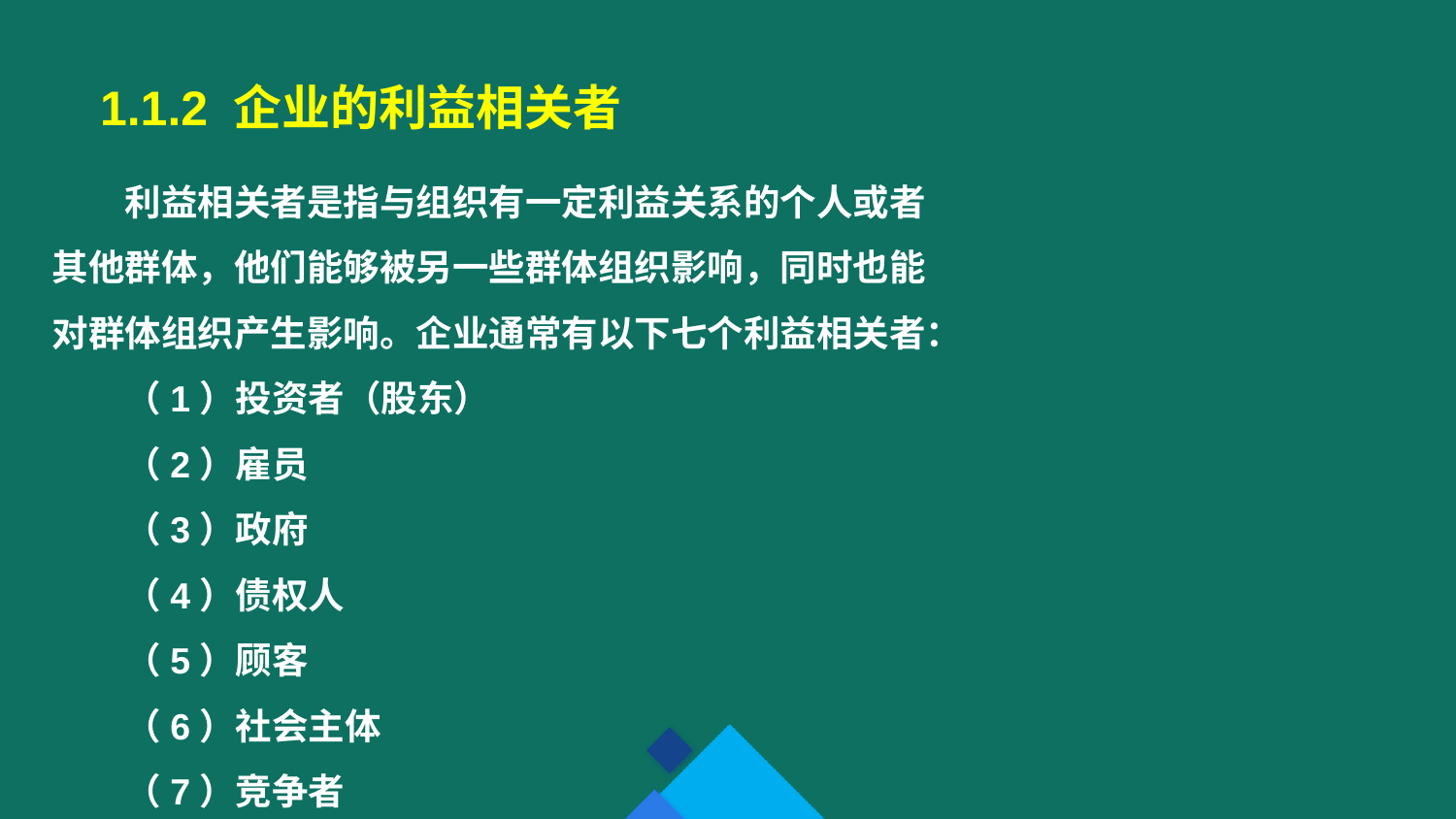

1.1.2 企业的利益相关者
利益相关者是指与组织有一定利益关系的个人或者其他群体，他们能够被另一些群体组织影响，同时也能对群体组织产生影响。企业通常有以下七个利益相关者：
（1）投资者（股东）
（2）雇员
（3）政府
（4）债权人
（5）顾客
（6）社会主体
（7）竞争者